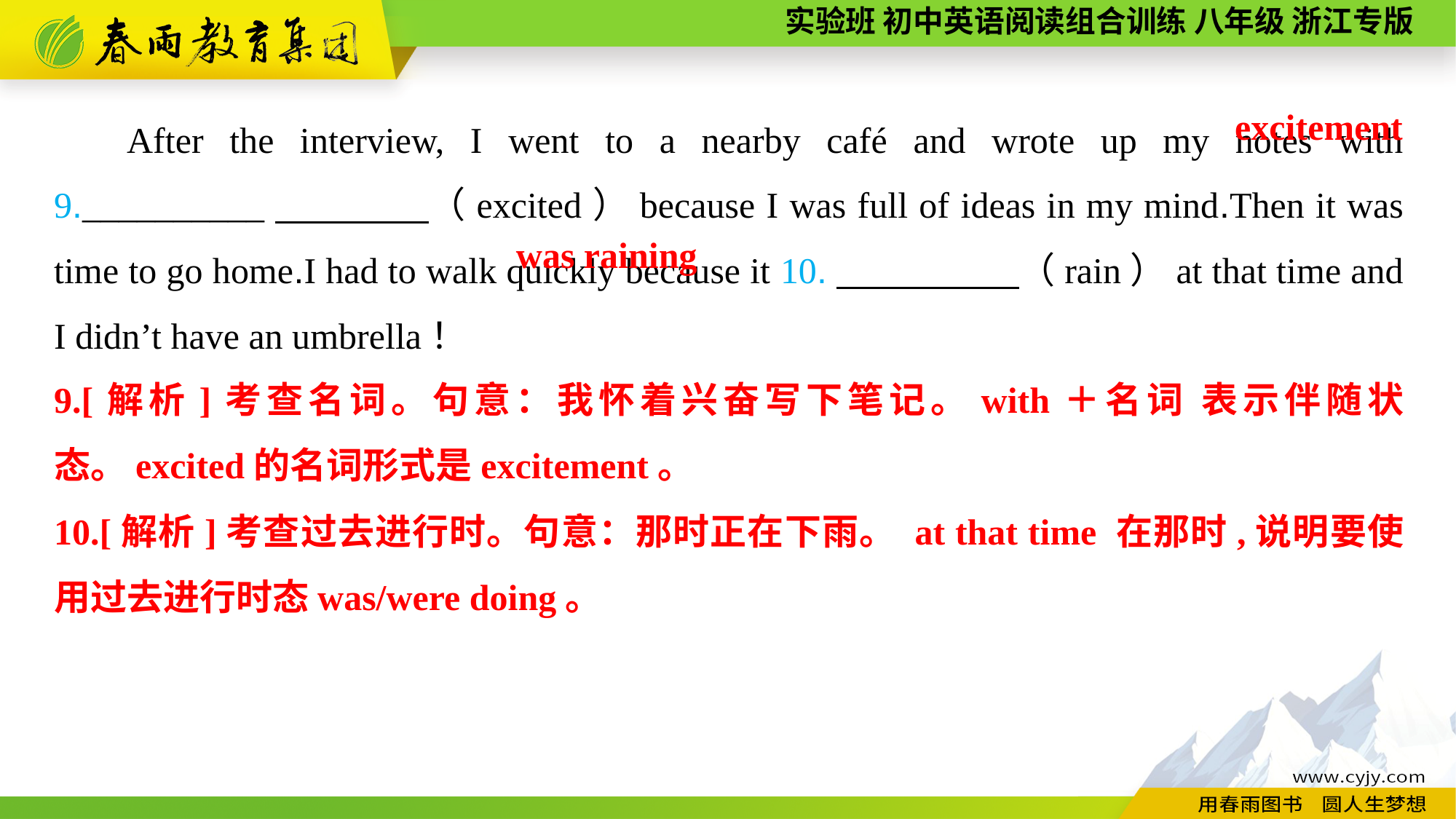

After the interview, I went to a nearby café and wrote up my notes with 9.__________　　　　（excited）because I was full of ideas in my mind.Then it was time to go home.I had to walk quickly because it 10.　　    　　（rain）at that time and I didn’t have an umbrella！
excitement
was raining
9.[解析]考查名词。句意：我怀着兴奋写下笔记。with＋名词 表示伴随状态。excited的名词形式是excitement。
10.[解析]考查过去进行时。句意：那时正在下雨。 at that time 在那时,说明要使用过去进行时态was/were doing。